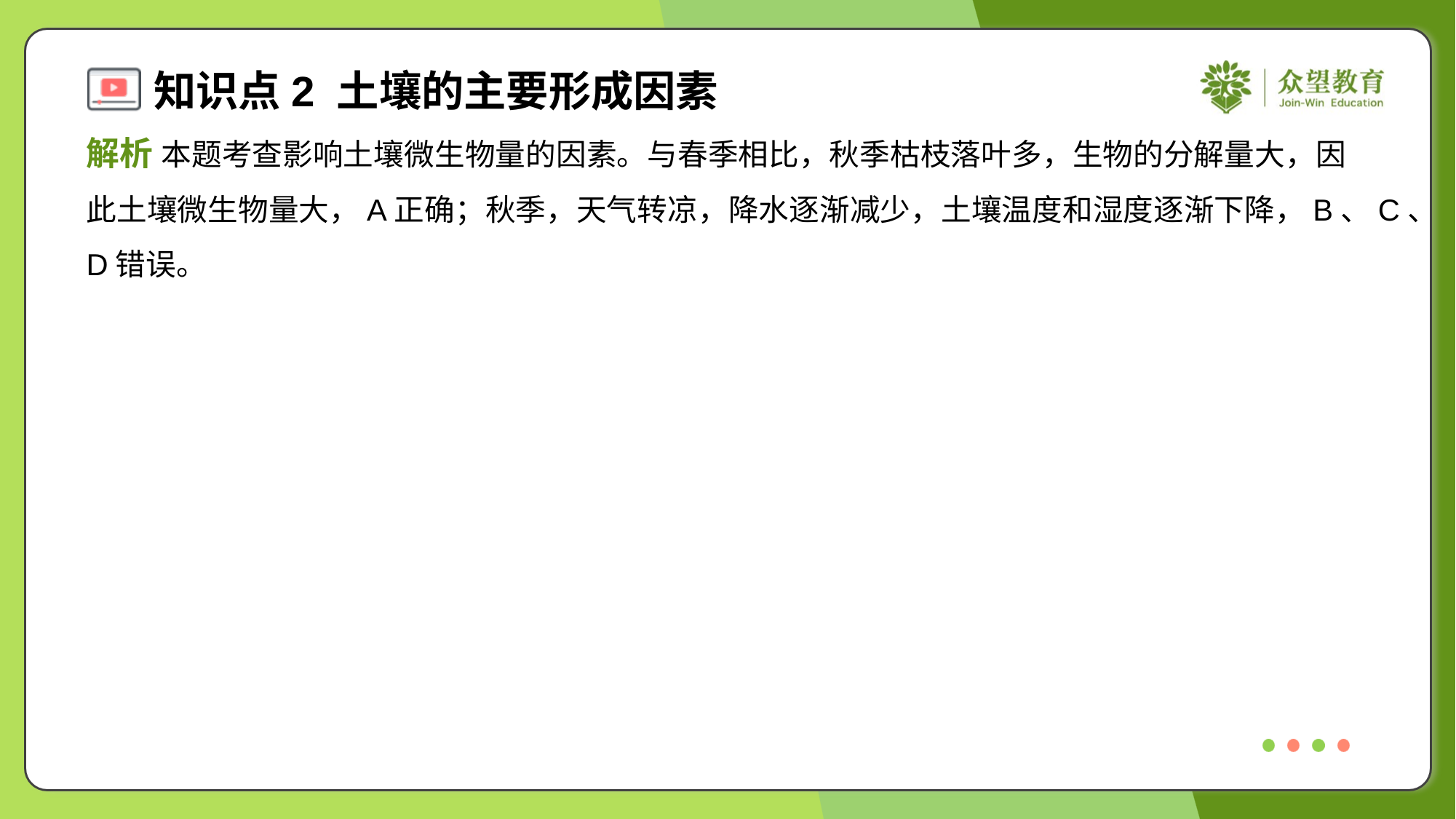

解析 本题考查影响土壤微生物量的因素。与春季相比，秋季枯枝落叶多，生物的分解量大，因
此土壤微生物量大，A正确；秋季，天气转凉，降水逐渐减少，土壤温度和湿度逐渐下降，B、C、
D错误。